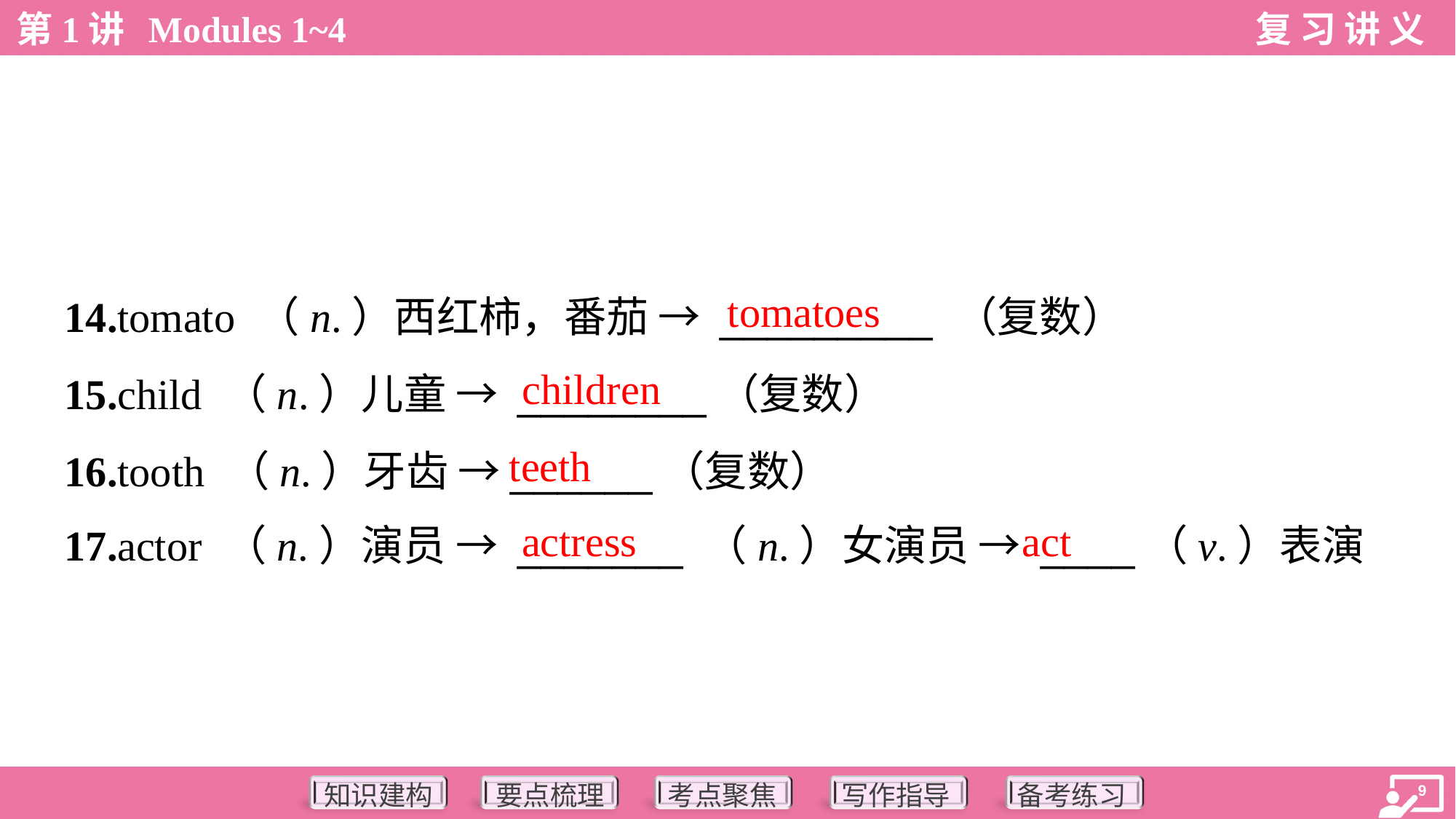

tomatoes
14.tomato （n.）西红柿，番茄 → _________ （复数）
15.child （n.）儿童 → ________（复数）
16.tooth （n.）牙齿 →______（复数）
17.actor （n.）演员 → _______ （n.）女演员 → ____（v.）表演
children
teeth
actress
act